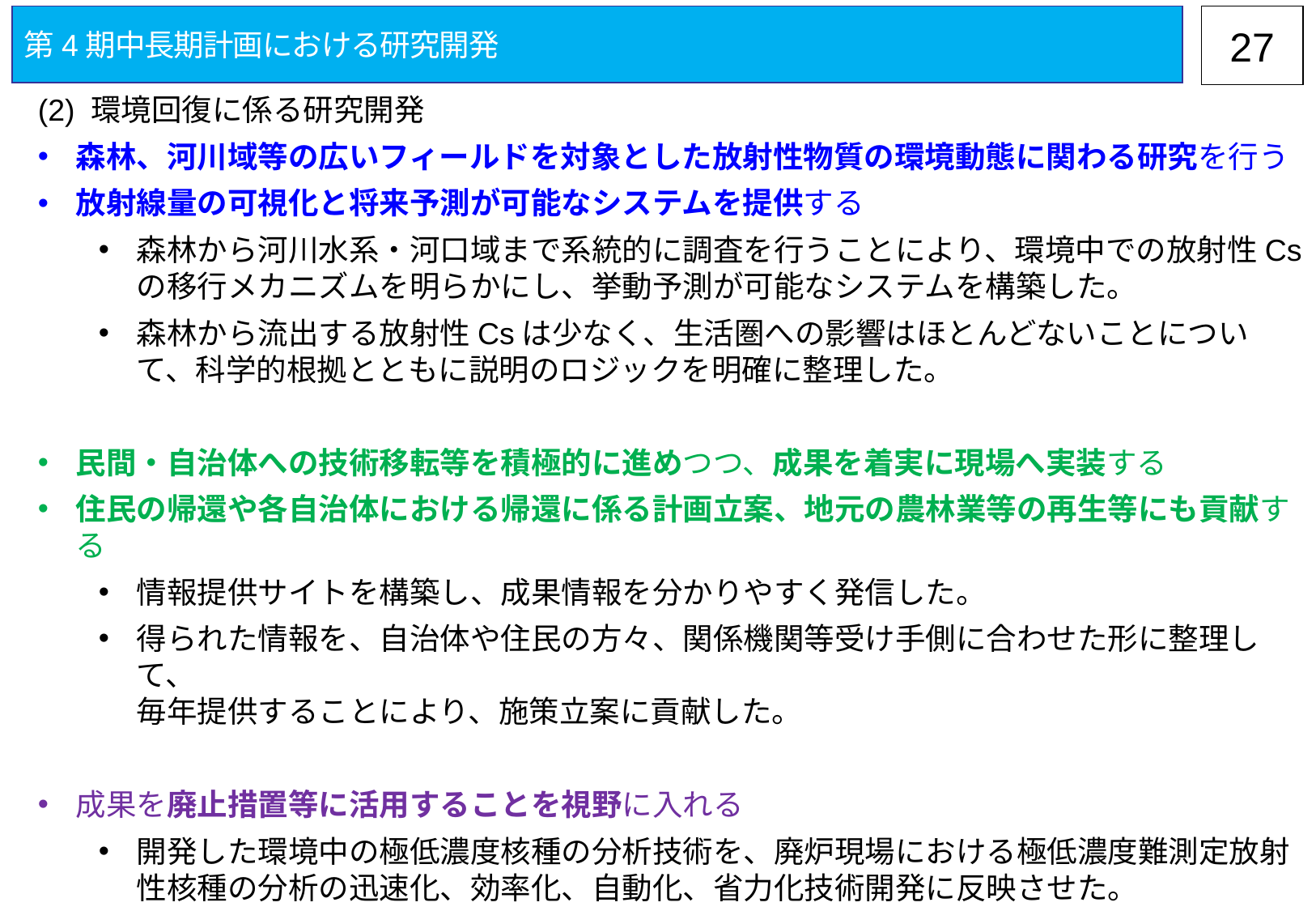

第4期中長期計画における研究開発
27
(2) 環境回復に係る研究開発
森林、河川域等の広いフィールドを対象とした放射性物質の環境動態に関わる研究を行う
放射線量の可視化と将来予測が可能なシステムを提供する
森林から河川水系・河口域まで系統的に調査を行うことにより、環境中での放射性Csの移行メカニズムを明らかにし、挙動予測が可能なシステムを構築した。
森林から流出する放射性Csは少なく、生活圏への影響はほとんどないことについて、科学的根拠とともに説明のロジックを明確に整理した。

民間・自治体への技術移転等を積極的に進めつつ、成果を着実に現場へ実装する
住民の帰還や各自治体における帰還に係る計画立案、地元の農林業等の再生等にも貢献する
情報提供サイトを構築し、成果情報を分かりやすく発信した。
得られた情報を、自治体や住民の方々、関係機関等受け手側に合わせた形に整理して、
毎年提供することにより、施策立案に貢献した。

成果を廃止措置等に活用することを視野に入れる
開発した環境中の極低濃度核種の分析技術を、廃炉現場における極低濃度難測定放射性核種の分析の迅速化、効率化、自動化、省力化技術開発に反映させた。